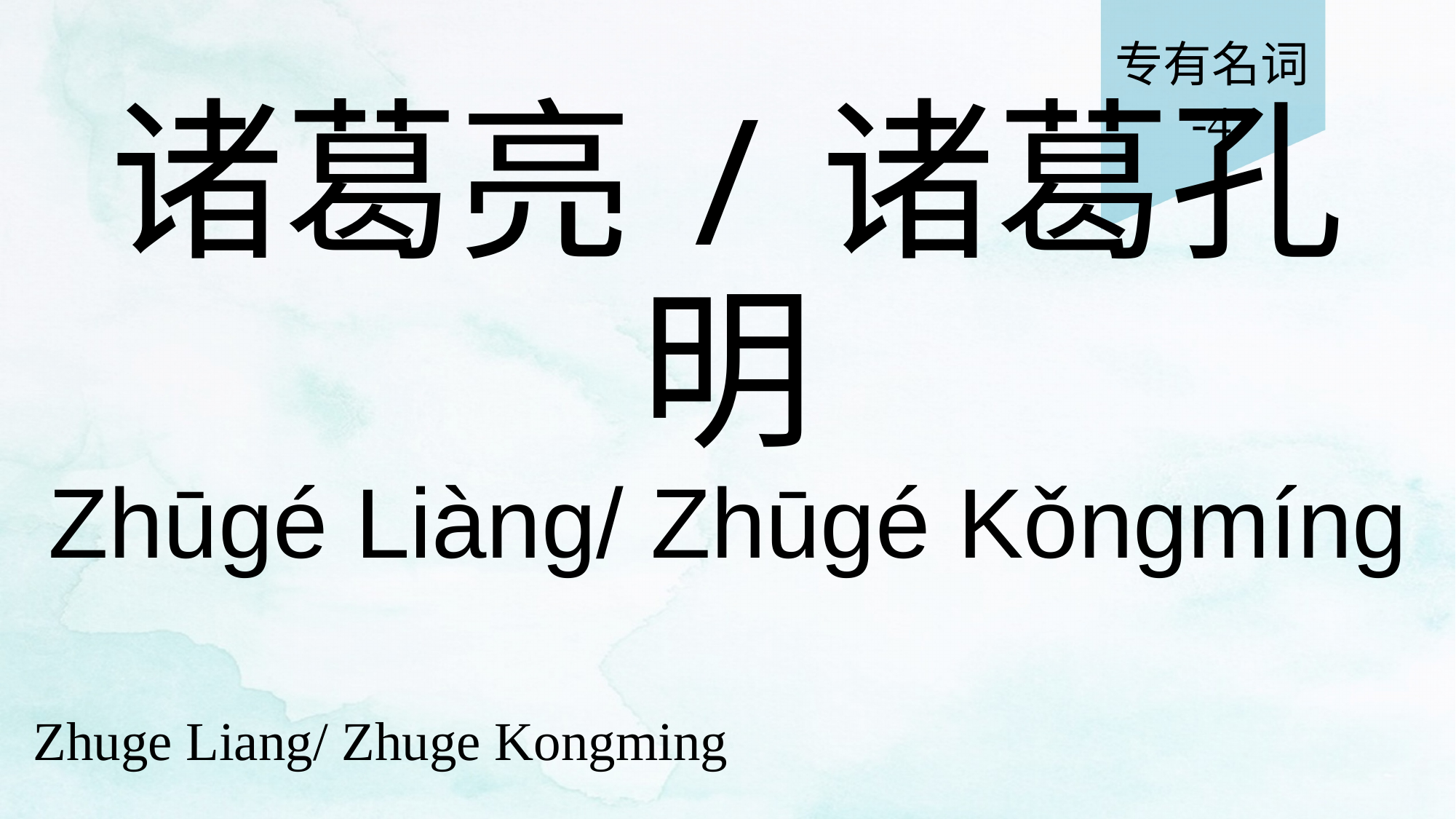

专有名词
-4
# 诸葛亮/诸葛孔明
Zhūgé Liàng/ Zhūgé Kǒngmíng
Zhuge Liang/ Zhuge Kongming